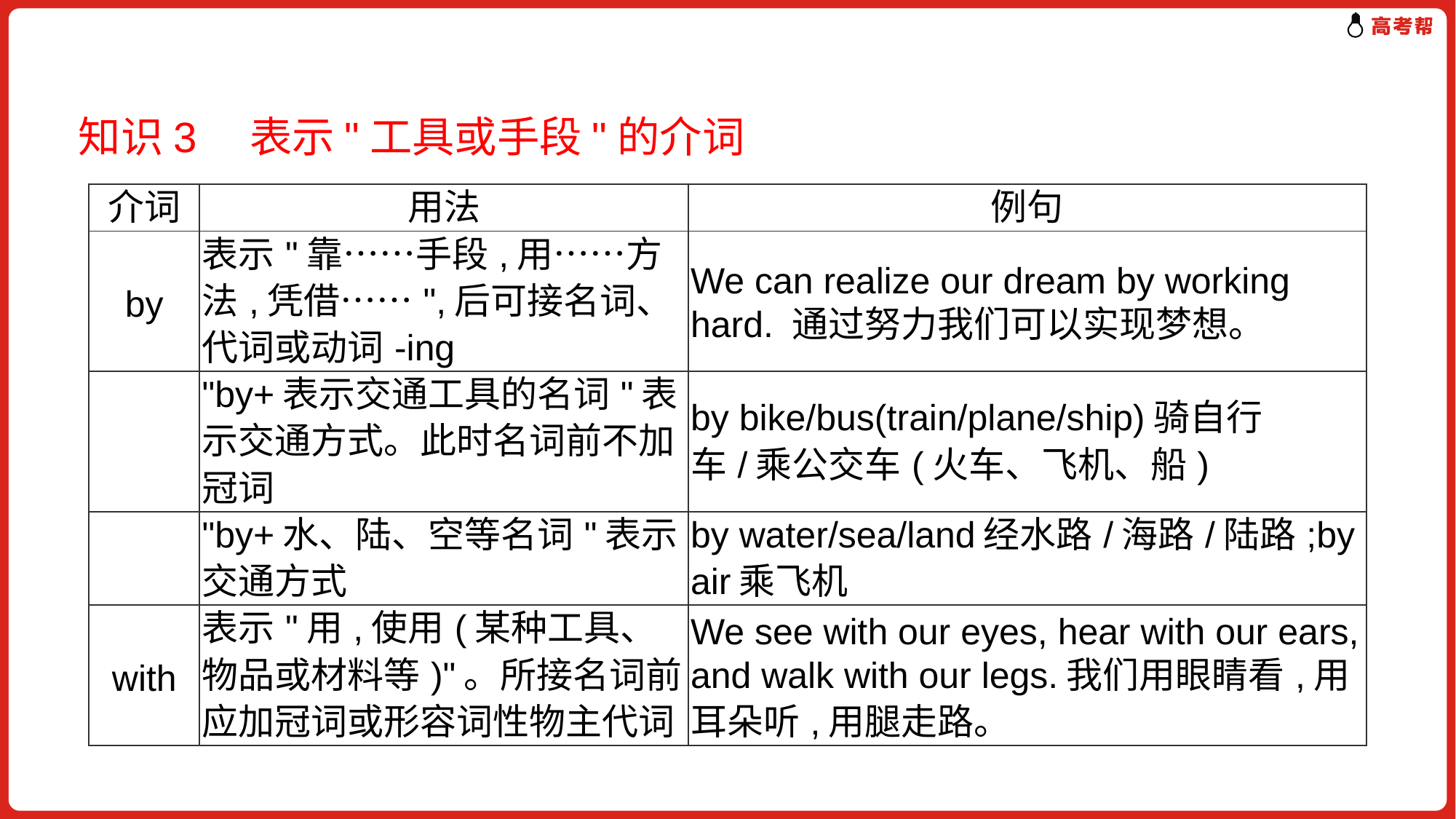

知识3　表示"工具或手段"的介词

| 介词 | 用法 | 例句 |
| --- | --- | --- |
| by | 表示"靠……手段,用……方法,凭借……",后可接名词、代词或动词-ing | We can realize our dream by working hard. 通过努力我们可以实现梦想。 |
|  | "by+表示交通工具的名词"表示交通方式。此时名词前不加冠词 | by bike/bus(train/plane/ship)骑自行车/乘公交车(火车、飞机、船) |
|  | "by+水、陆、空等名词"表示交通方式 | by water/sea/land经水路/海路/陆路;by air乘飞机 |
| with | 表示"用,使用(某种工具、物品或材料等)"。所接名词前应加冠词或形容词性物主代词 | We see with our eyes, hear with our ears, and walk with our legs.我们用眼睛看,用耳朵听,用腿走路。 |